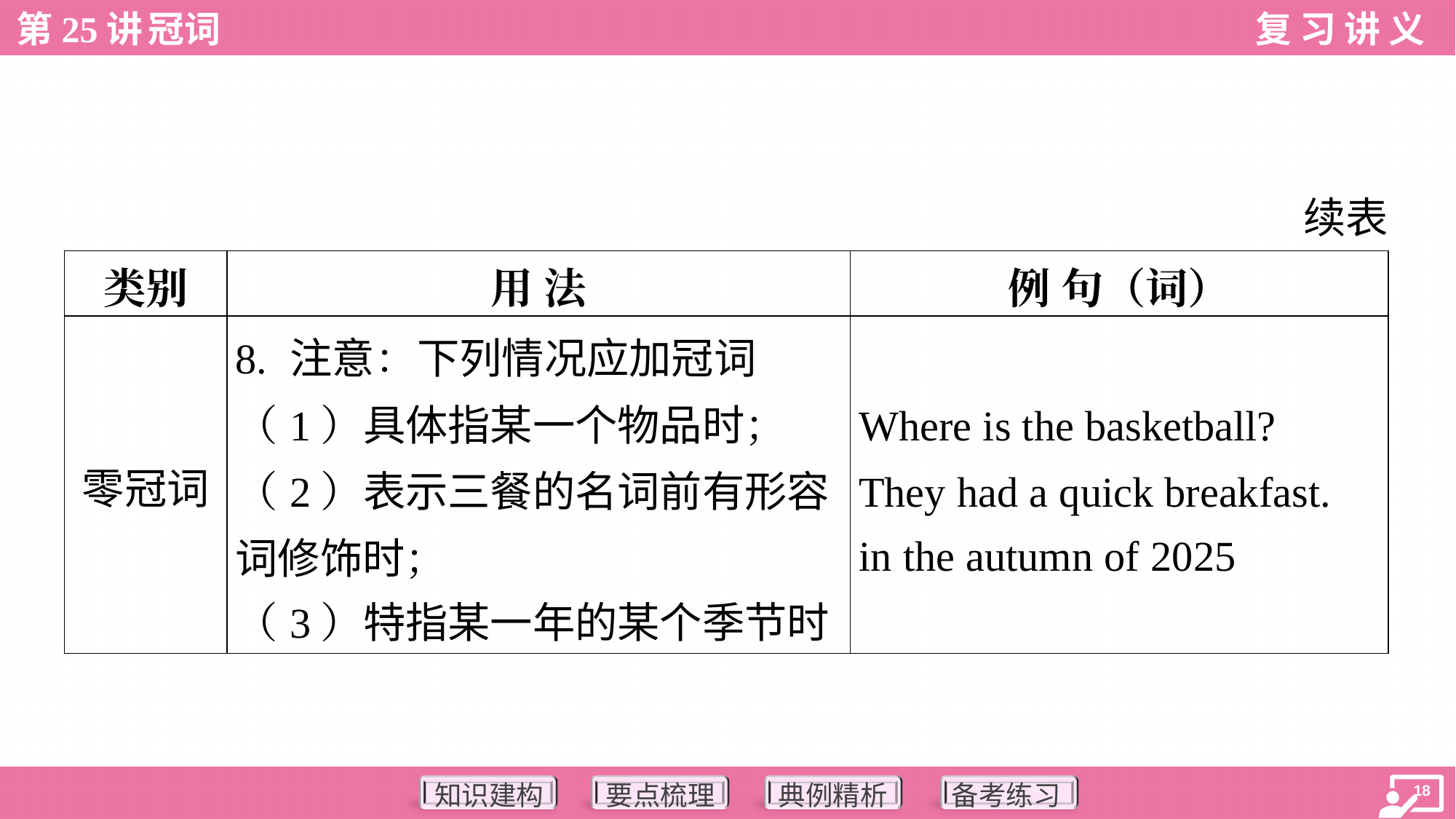

续表
| 类别 | 用 法 | 例 句（词） |
| --- | --- | --- |
| 零冠词 | 8. 注意：下列情况应加冠词 （1）具体指某一个物品时； （2）表示三餐的名词前有形容 词修饰时； （3）特指某一年的某个季节时 | Where is the basketball? They had a quick breakfast. in the autumn of 2025 |